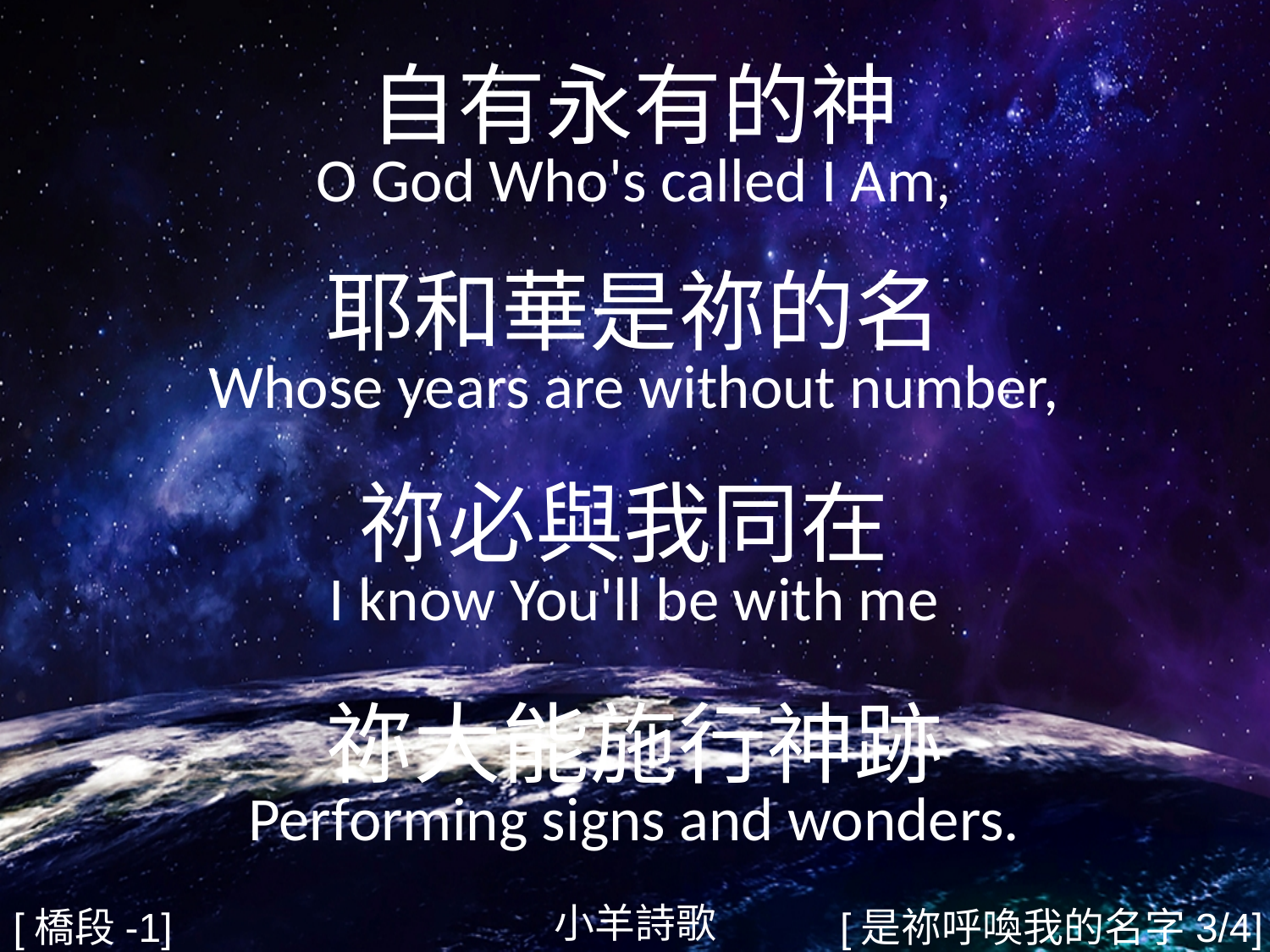

自有永有的神
O God Who's called I Am,

耶和華是祢的名
Whose years are without number,

祢必與我同在
I know You'll be with me

祢大能施行神跡
Performing signs and wonders.
#

小羊詩歌
[橋段-1]
[是祢呼喚我的名字3/4]